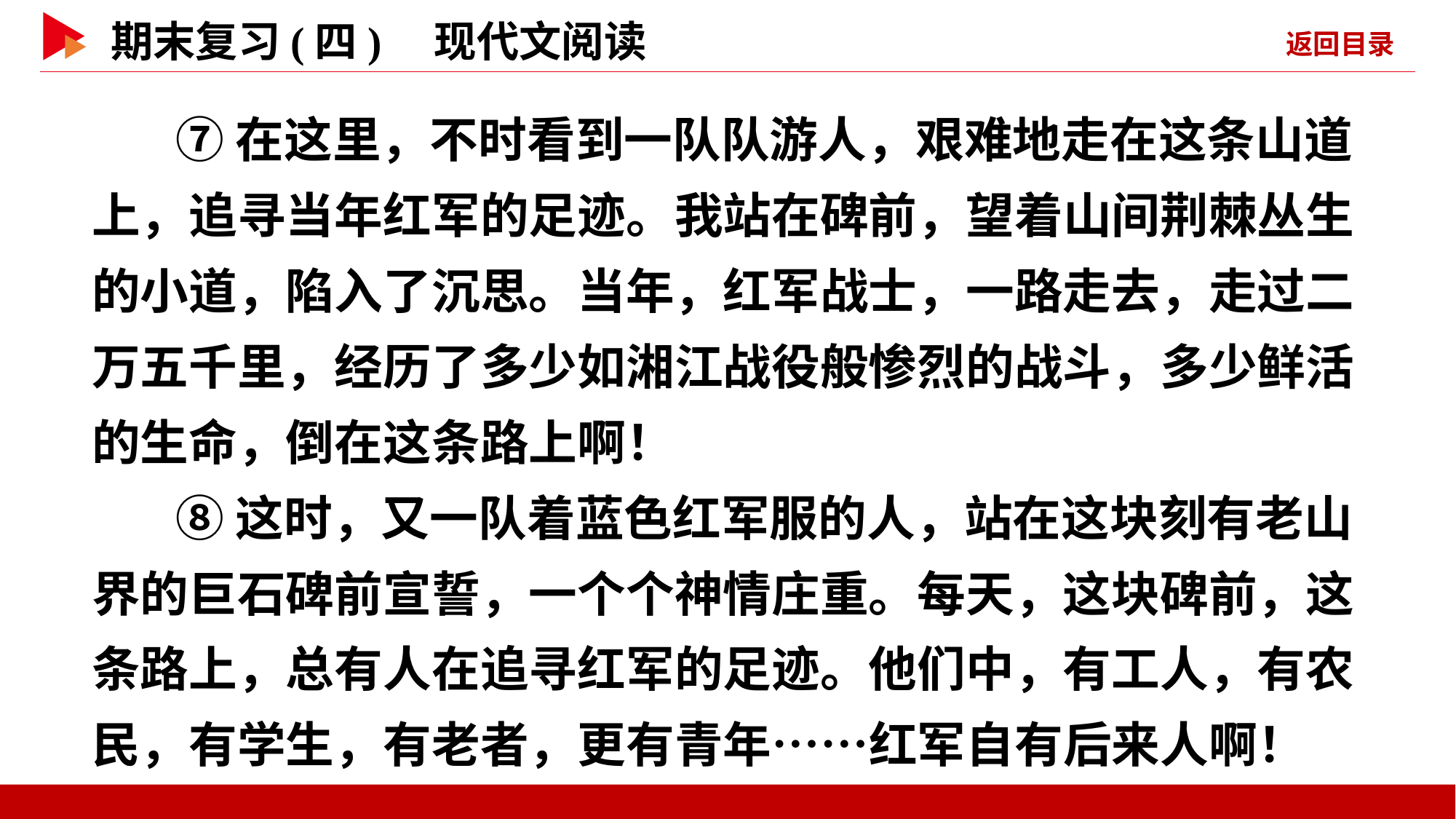

⑦在这里，不时看到一队队游人，艰难地走在这条山道上，追寻当年红军的足迹。我站在碑前，望着山间荆棘丛生的小道，陷入了沉思。当年，红军战士，一路走去，走过二万五千里，经历了多少如湘江战役般惨烈的战斗，多少鲜活的生命，倒在这条路上啊！
⑧这时，又一队着蓝色红军服的人，站在这块刻有老山界的巨石碑前宣誓，一个个神情庄重。每天，这块碑前，这条路上，总有人在追寻红军的足迹。他们中，有工人，有农民，有学生，有老者，更有青年……红军自有后来人啊！